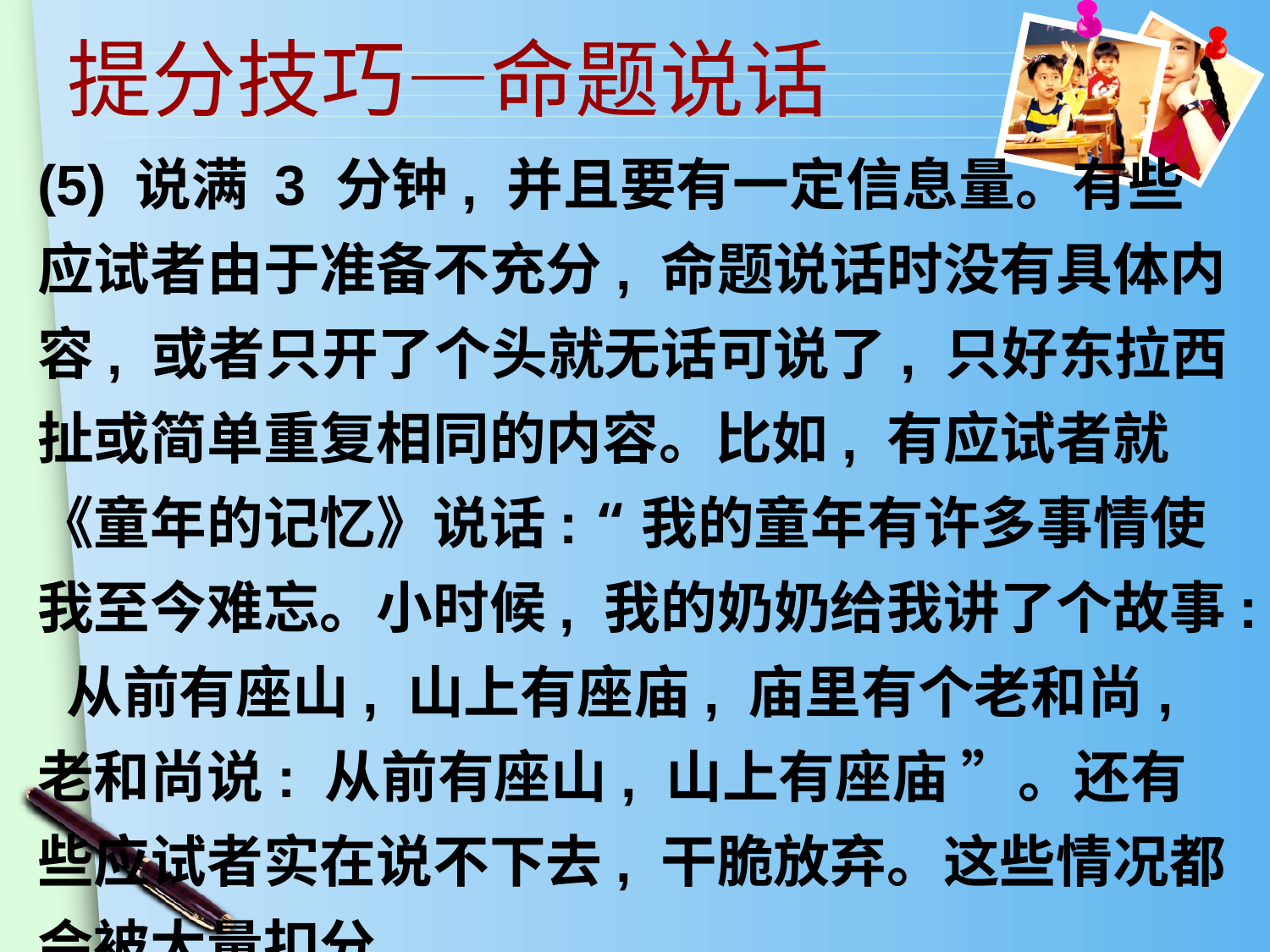

提分技巧—命题说话
(5) 说满 3 分钟, 并且要有一定信息量。有些应试者由于准备不充分, 命题说话时没有具体内容, 或者只开了个头就无话可说了, 只好东拉西扯或简单重复相同的内容。比如, 有应试者就《童年的记忆》说话: “我的童年有许多事情使我至今难忘。小时候, 我的奶奶给我讲了个故事: 从前有座山, 山上有座庙, 庙里有个老和尚, 老和尚说: 从前有座山, 山上有座庙 ”。还有些应试者实在说不下去, 干脆放弃。这些情况都会被大量扣分。